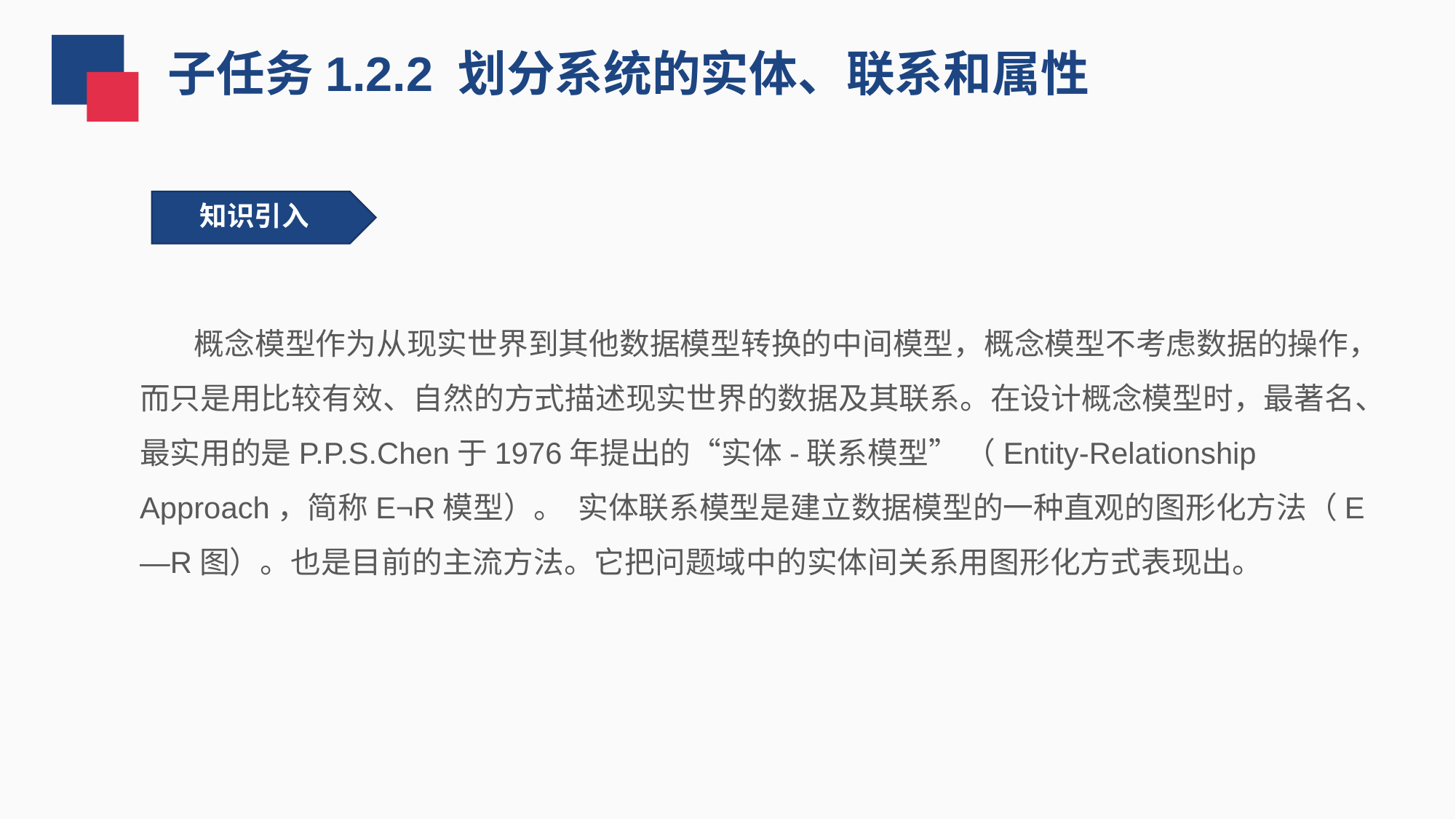

子任务1.2.2 划分系统的实体、联系和属性

     知识引入
       概念模型作为从现实世界到其他数据模型转换的中间模型，概念模型不考虑数据的操作，而只是用比较有效、自然的方式描述现实世界的数据及其联系。在设计概念模型时，最著名、最实用的是P.P.S.Chen于1976年提出的“实体-联系模型” （Entity-Relationship Approach，简称E¬R模型）。  实体联系模型是建立数据模型的一种直观的图形化方法（E—R图）。也是目前的主流方法。它把问题域中的实体间关系用图形化方式表现出。